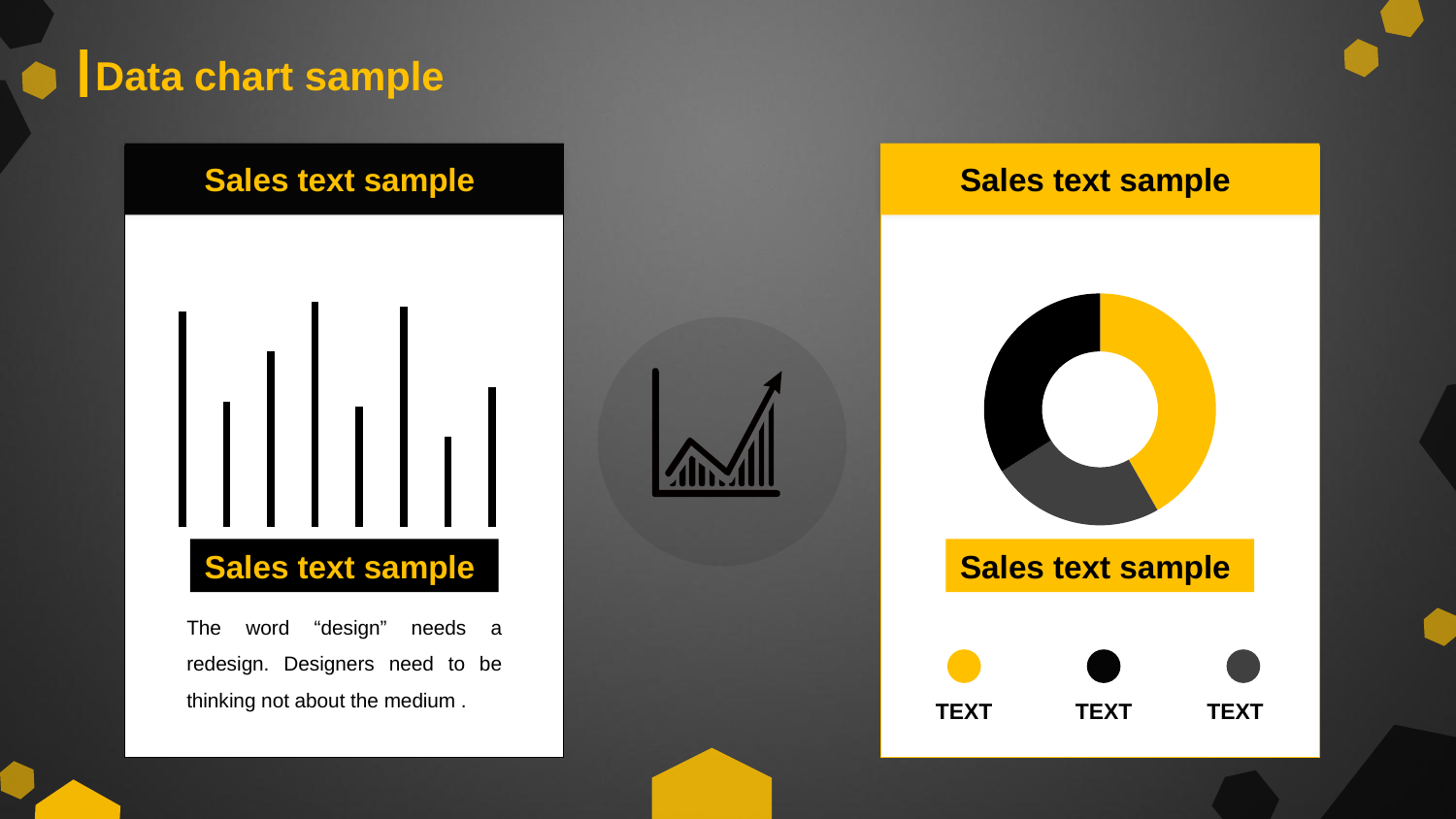

Data chart sample

Sales text sample
Sales text sample

### Chart

| Category | 系列 1 |
|---|---|
| 类别 1 | 4.3 |
| 类别 2 | 2.5 |
| 类别 3 | 3.5 |
| 类别 4 | 4.5 |

### Chart

| Category | 系列 1 |
|---|---|
| 类别 1 | 4.3 |
| 类别 2 | 2.5 |
| 类别 3 | 3.5 |

Sales text sample
Sales text sample
The word “design” needs a redesign. Designers need to be thinking not about the medium .
The word “design” needs a redesign. Designers need to be thinking not about the medium .

TEXT
TEXT
TEXT